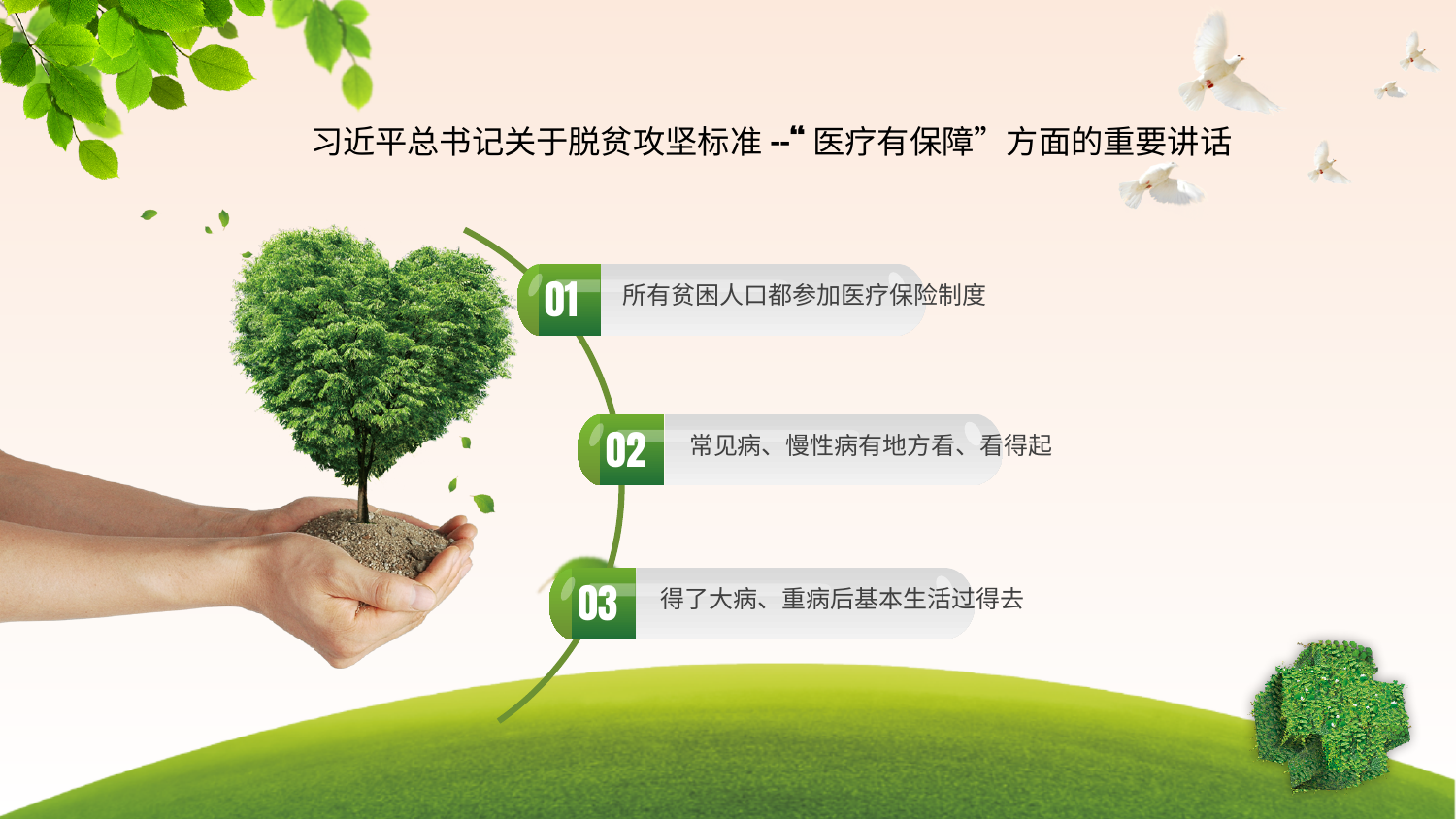

习近平总书记关于脱贫攻坚标准--“医疗有保障”方面的重要讲话

01
所有贫困人口都参加医疗保险制度

02
常见病、慢性病有地方看、看得起

03
得了大病、重病后基本生活过得去